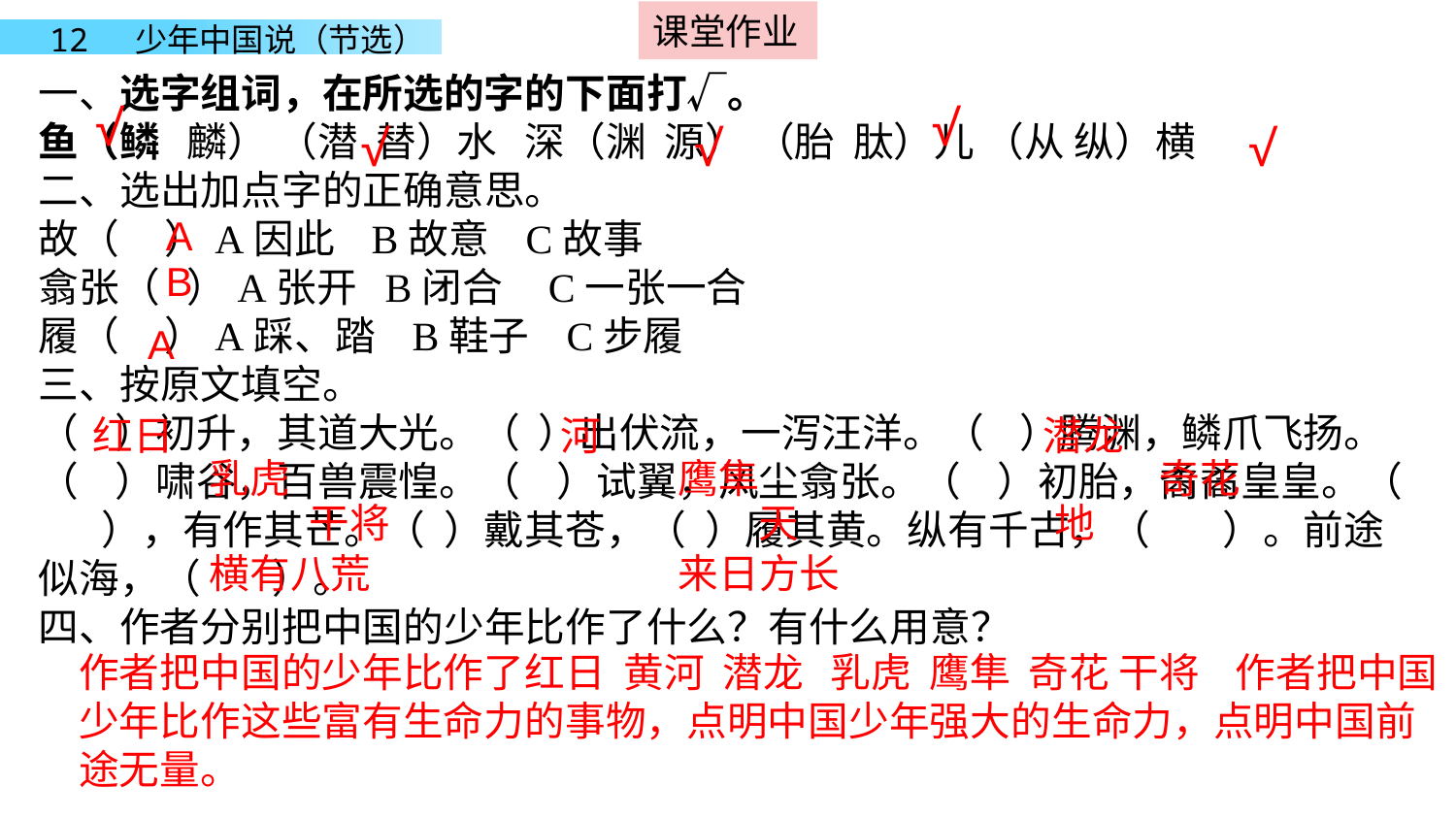

课堂作业
一、选字组词，在所选的字的下面打√。鱼（鳞   麟） （潜  替）水   深（渊  源） （胎  肽）儿 （从 纵）横二、选出加点字的正确意思。故（     ）A因此   B故意   C故事翕张（   ）A张开  B闭合    C一张一合履（     ）A踩、踏   B鞋子   C步履三、按原文填空。（    ）初升，其道大光。（  ）出伏流，一泻汪洋。（    ）腾渊，鳞爪飞扬。（    ）啸谷，百兽震惶。（    ）试翼，风尘翕张。（    ）初胎，矞矞皇皇。（        ），有作其芒。（  ）戴其苍，（  ）履其黄。纵有千古，（        ）。前途似海，（        ）。四、作者分别把中国的少年比作了什么？有什么用意？

√
√
√
√
√
A
B
A
红日
河
潜龙
乳虎
鹰隼
奇花
干将
天
地
横有八荒
来日方长
作者把中国的少年比作了红日  黄河  潜龙   乳虎  鹰隼  奇花 干将    作者把中国少年比作这些富有生命力的事物，点明中国少年强大的生命力，点明中国前途无量。